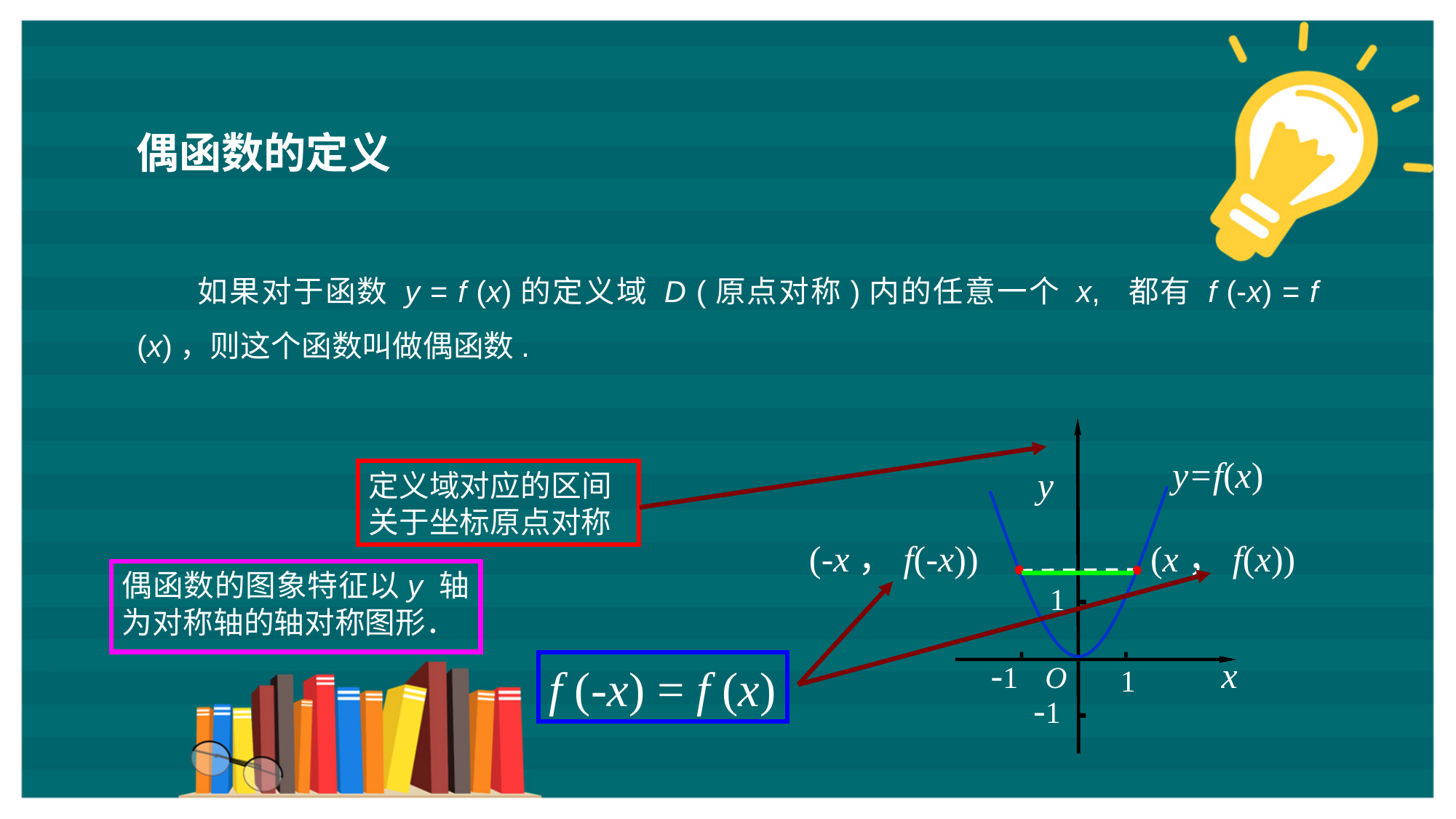

偶函数的定义
如果对于函数 y = f (x)的定义域 D (原点对称)内的任意一个 x,  都有 f (-x) = f (x)，则这个函数叫做偶函数.

y=f(x)
y

(-x，f(-x))

(x，f(x))

1

x
-1

O
1

-1

f (-x) = f (x)

定义域对应的区间关于坐标原点对称
偶函数的图象特征以y 轴为对称轴的轴对称图形．